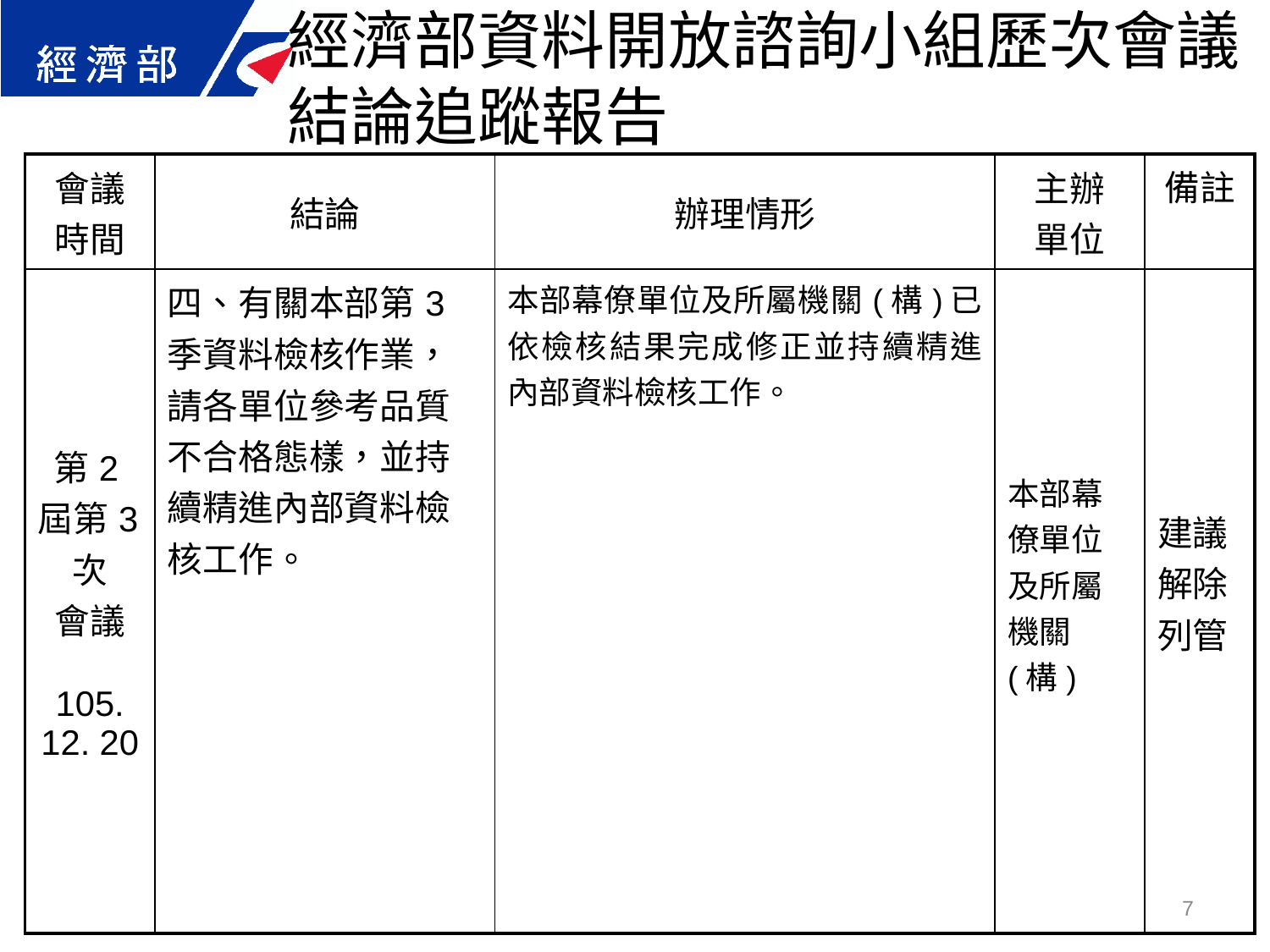

經濟部資料開放諮詢小組歷次會議結論追蹤報告
| 會議 時間 | 結論 | 辦理情形 | 主辦 單位 | 備註 |
| --- | --- | --- | --- | --- |
| 第2屆第3次 會議 105. 12. 20 | 四、有關本部第3季資料檢核作業，請各單位參考品質不合格態樣，並持續精進內部資料檢核工作。 | 本部幕僚單位及所屬機關(構)已依檢核結果完成修正並持續精進內部資料檢核工作。 | 本部幕僚單位及所屬機關(構) | 建議解除列管 |
7